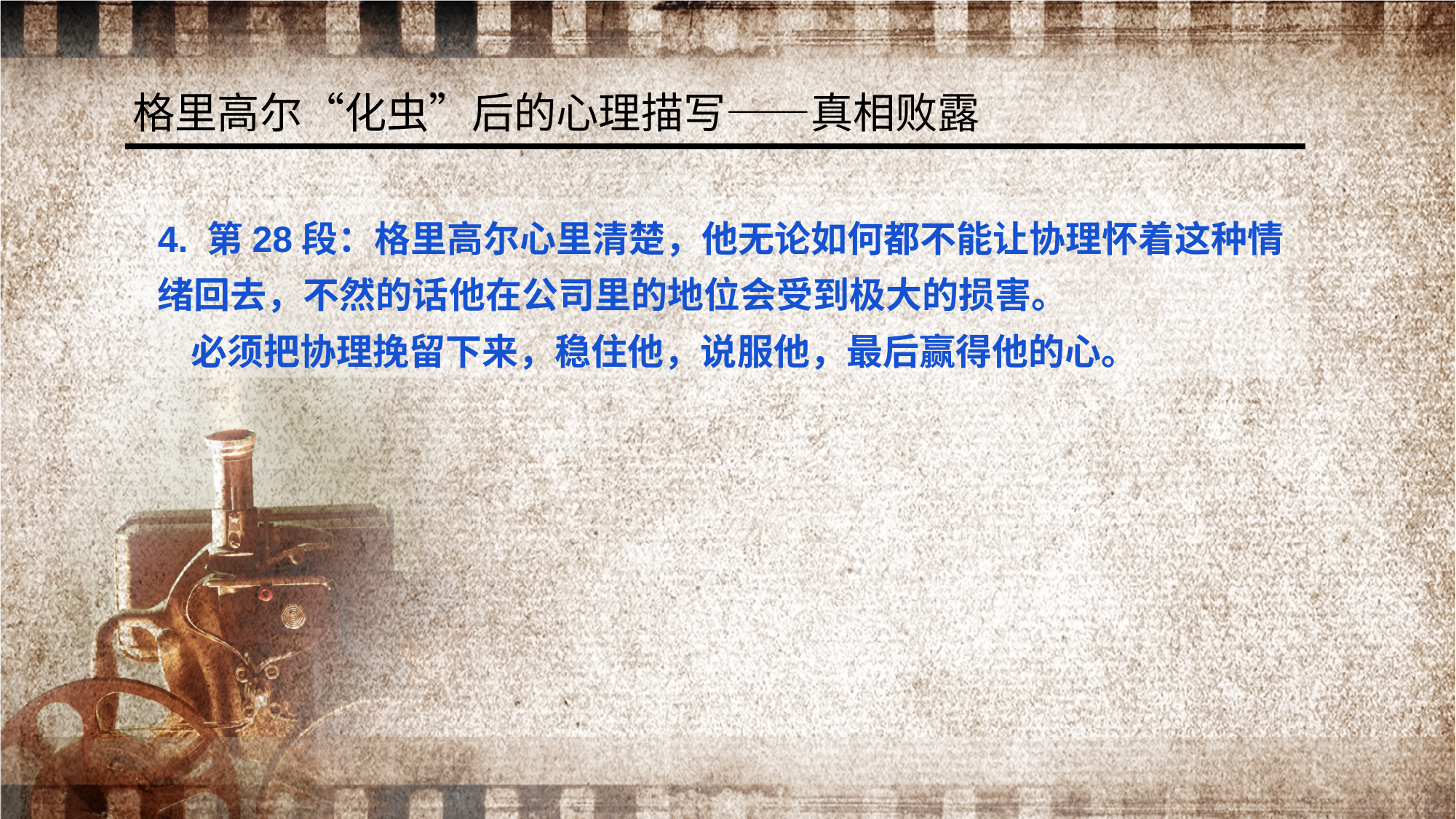

格里高尔“化虫”后的心理描写——真相败露

4. 第28段：格里高尔心里清楚，他无论如何都不能让协理怀着这种情绪回去，不然的话他在公司里的地位会受到极大的损害。
   必须把协理挽留下来，稳住他，说服他，最后赢得他的心。